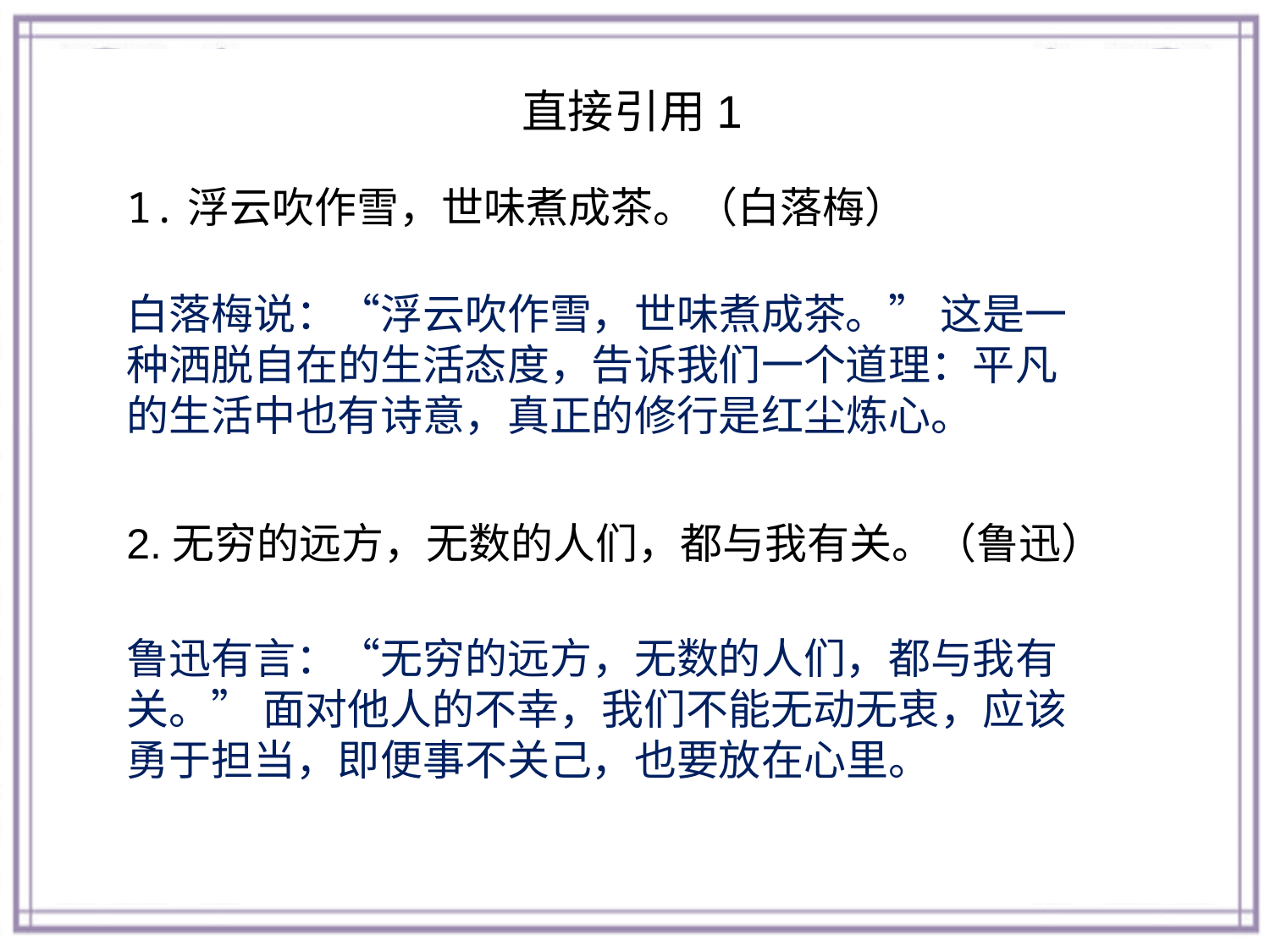

直接引用1
1.浮云吹作雪，世味煮成茶。（白落梅）
白落梅说：“浮云吹作雪，世味煮成茶。” 这是一种洒脱自在的生活态度，告诉我们一个道理：平凡的生活中也有诗意，真正的修行是红尘炼心。
2.无穷的远方，无数的人们，都与我有关。（鲁迅）
鲁迅有言：“无穷的远方，无数的人们，都与我有关。” 面对他人的不幸，我们不能无动无衷，应该勇于担当，即便事不关己，也要放在心里。